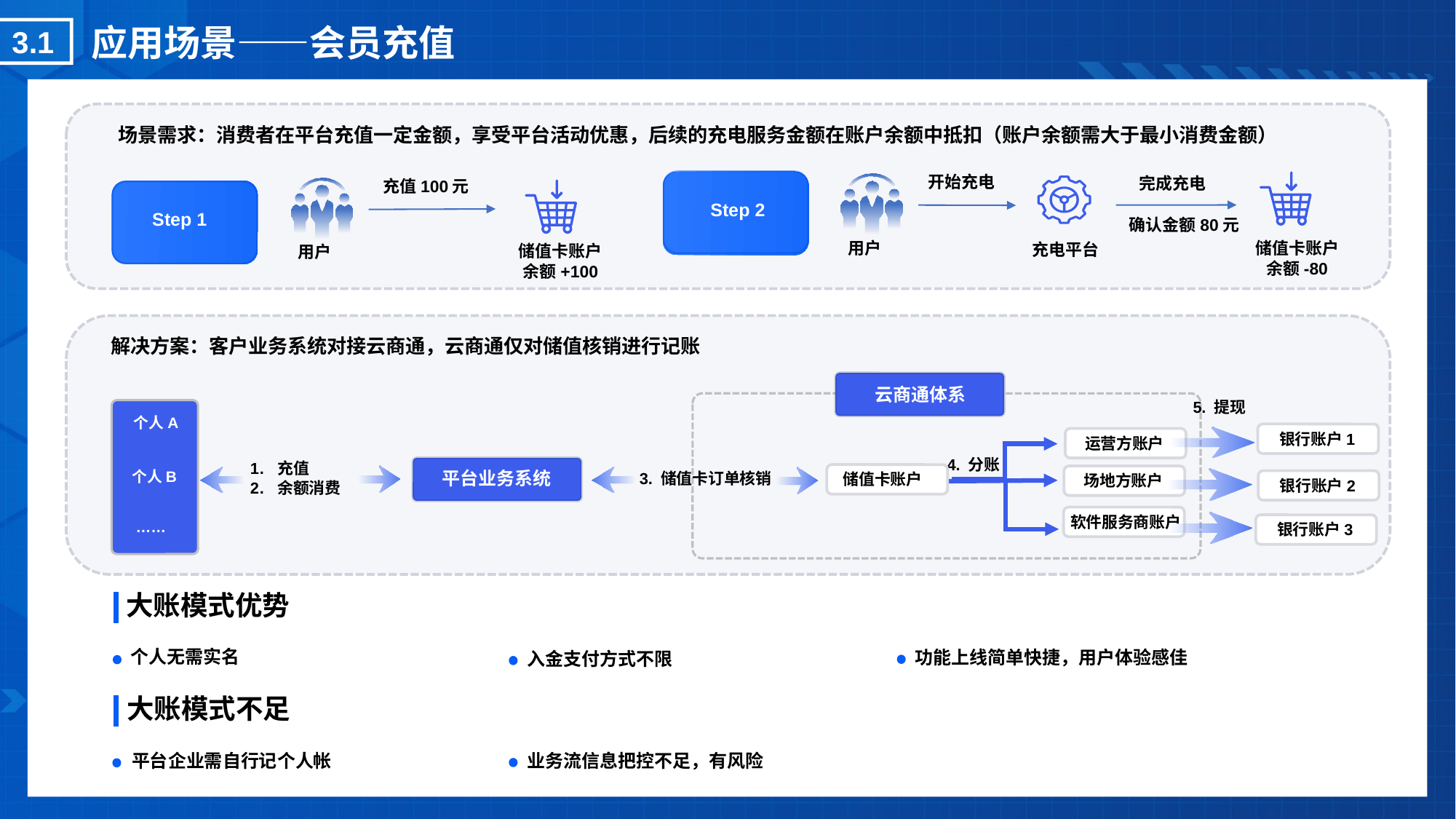

应用场景——会员充值
3.1

场景需求：消费者在平台充值一定金额，享受平台活动优惠，后续的充电服务金额在账户余额中抵扣（账户余额需大于最小消费金额）
开始充电

用户
完成充电

储值卡账户
余额-80
充电平台
充值100元

储值卡账户
余额+100
用户

Step 2
Step 1
确认金额80元

解决方案：客户业务系统对接云商通，云商通仅对储值核销进行记账

云商通体系
5. 提现

个人A
个人B
……
银行账户1

运营方账户

4. 分账
充值
余额消费

平台业务系统

3. 储值卡订单核销
储值卡账户

场地方账户

银行账户2

软件服务商账户

银行账户3

大账模式优势

个人无需实名
入金支付方式不限

功能上线简单快捷，用户体验感佳

大账模式不足

平台企业需自行记个人帐
业务流信息把控不足，有风险